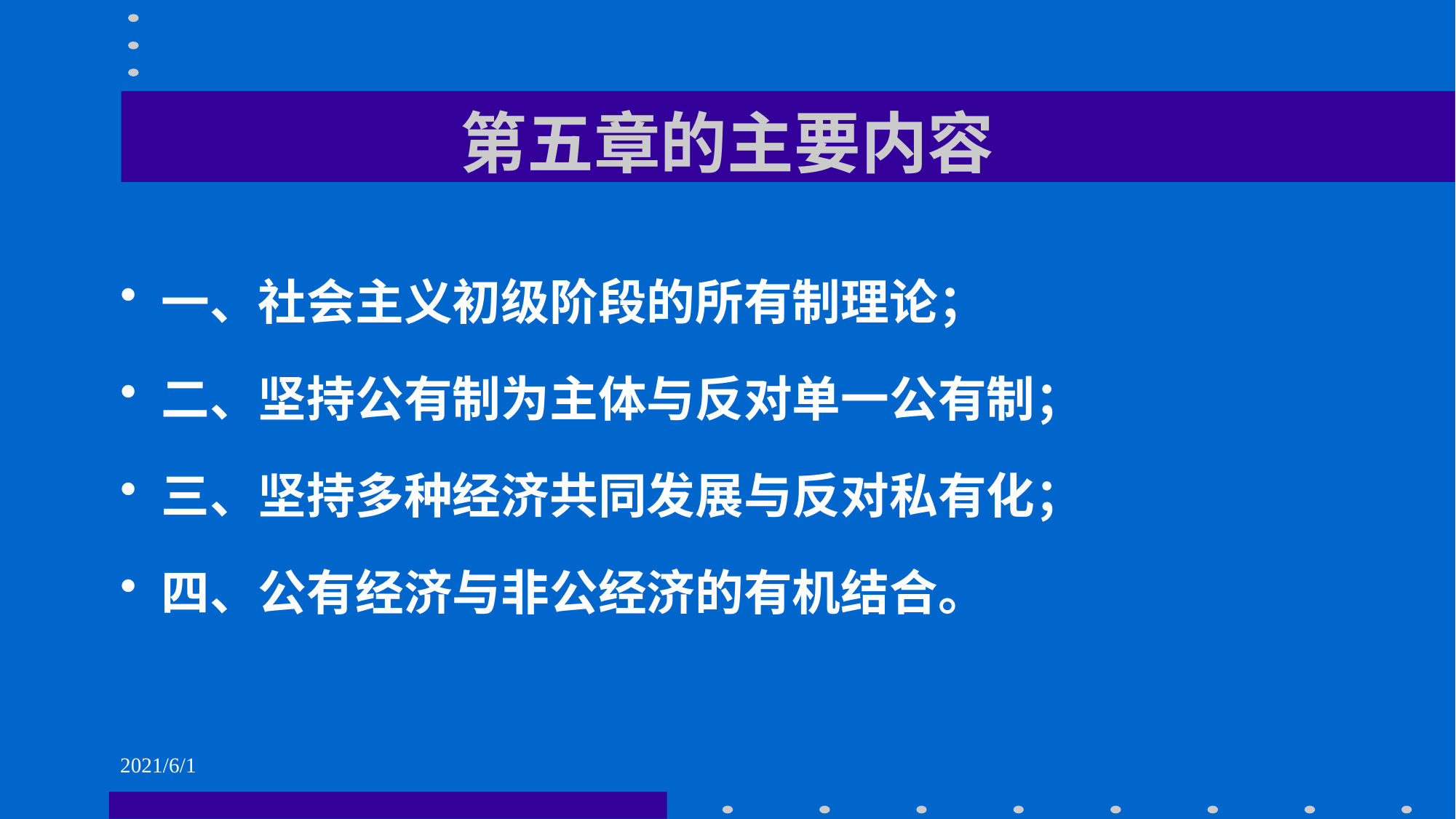

# 第五章的主要内容
一、社会主义初级阶段的所有制理论；
二、坚持公有制为主体与反对单一公有制；
三、坚持多种经济共同发展与反对私有化；
四、公有经济与非公经济的有机结合。

2021/6/1